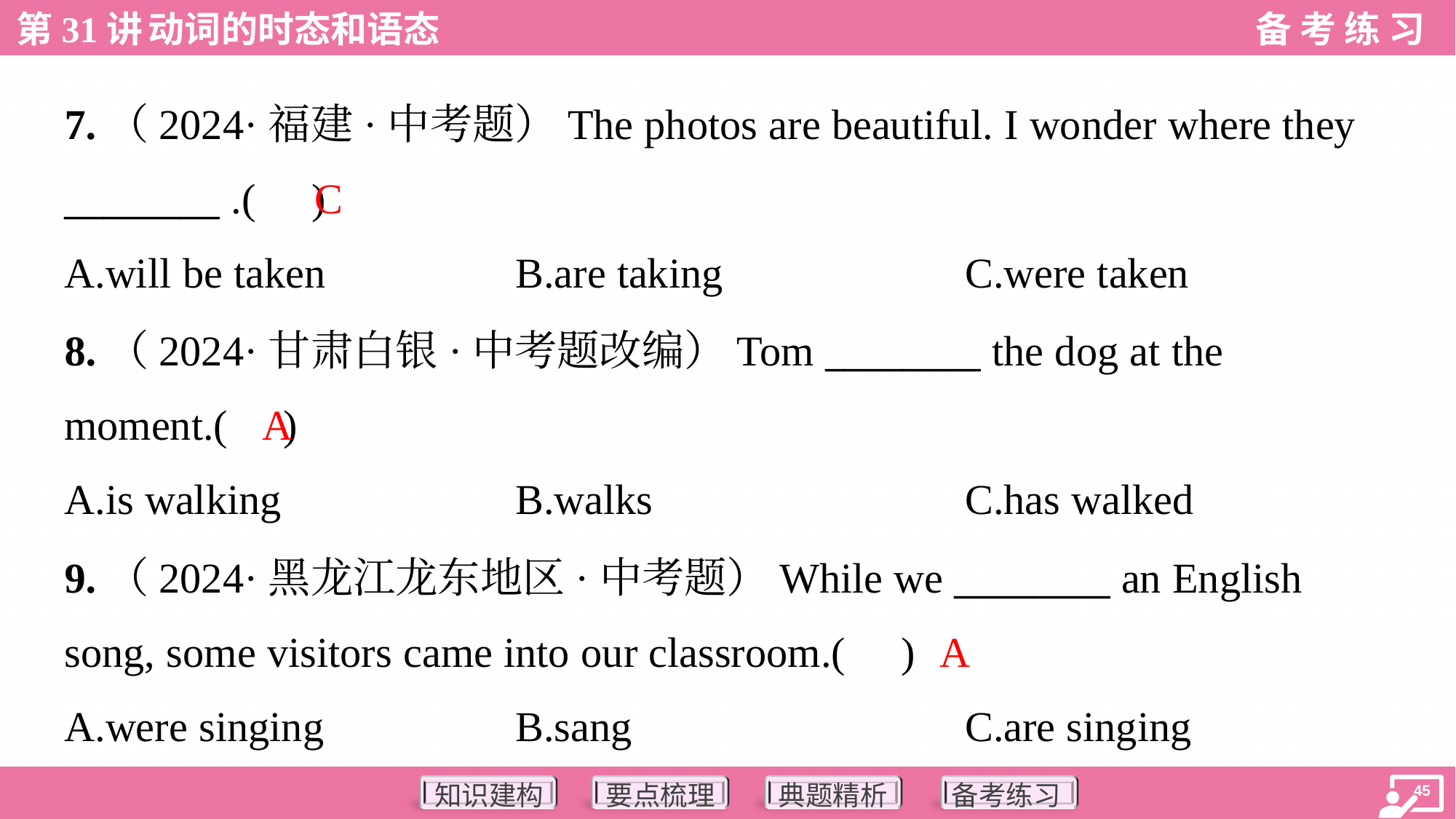

7.（2024·福建·中考题）The photos are beautiful. I wonder where they
________ .(     )
C
A.will be taken	B.are taking	C.were taken
8.（2024·甘肃白银·中考题改编）Tom ________ the dog at the
moment.(     )
A
A.is walking	B.walks	C.has walked
9.（2024·黑龙江龙东地区·中考题）While we ________ an English
song, some visitors came into our classroom.(     )
A
A.were singing	B.sang	C.are singing